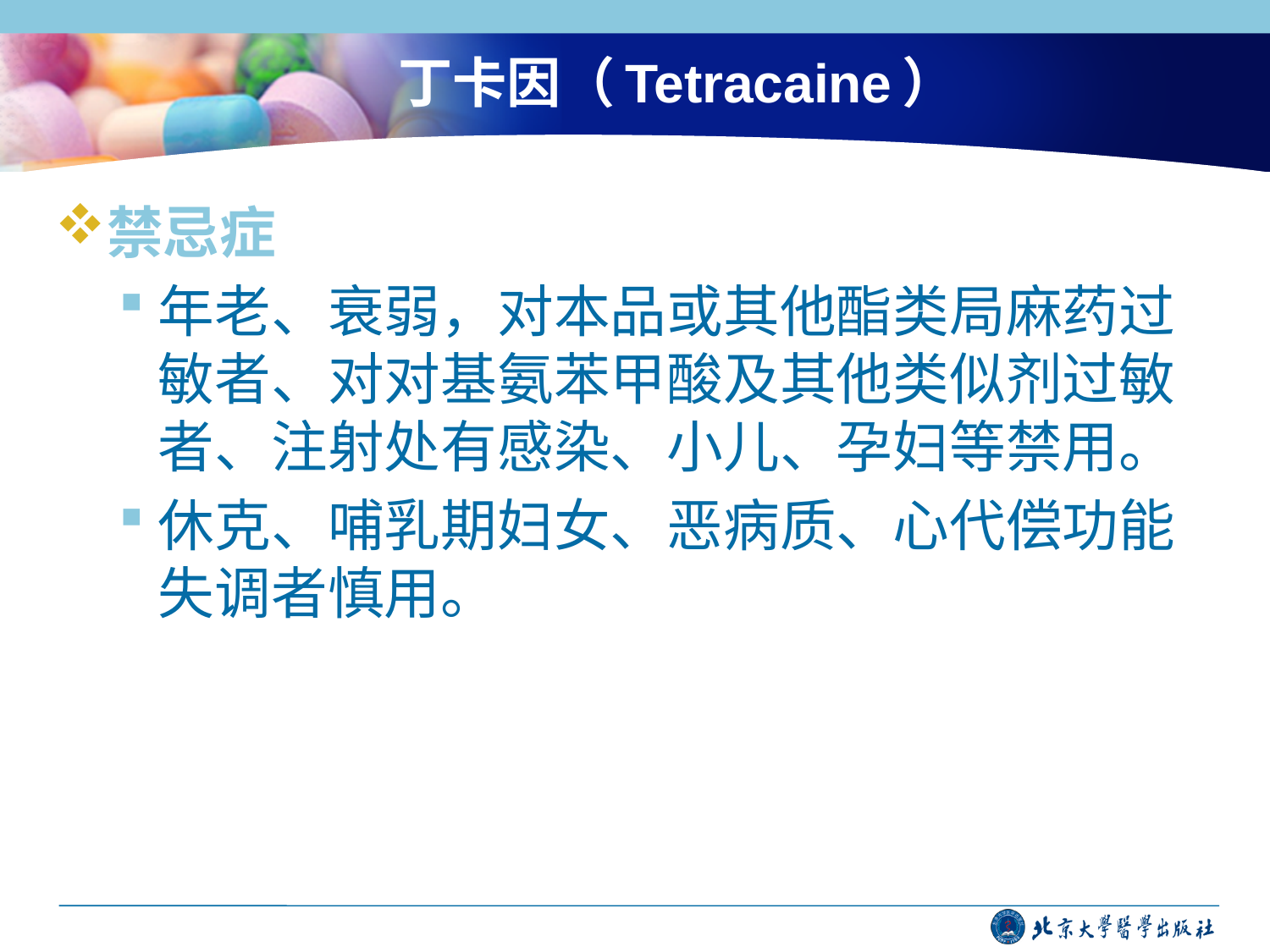

# 丁卡因（Tetracaine）
禁忌症
年老、衰弱，对本品或其他酯类局麻药过敏者、对对基氨苯甲酸及其他类似剂过敏者、注射处有感染、小儿、孕妇等禁用。
休克、哺乳期妇女、恶病质、心代偿功能失调者慎用。